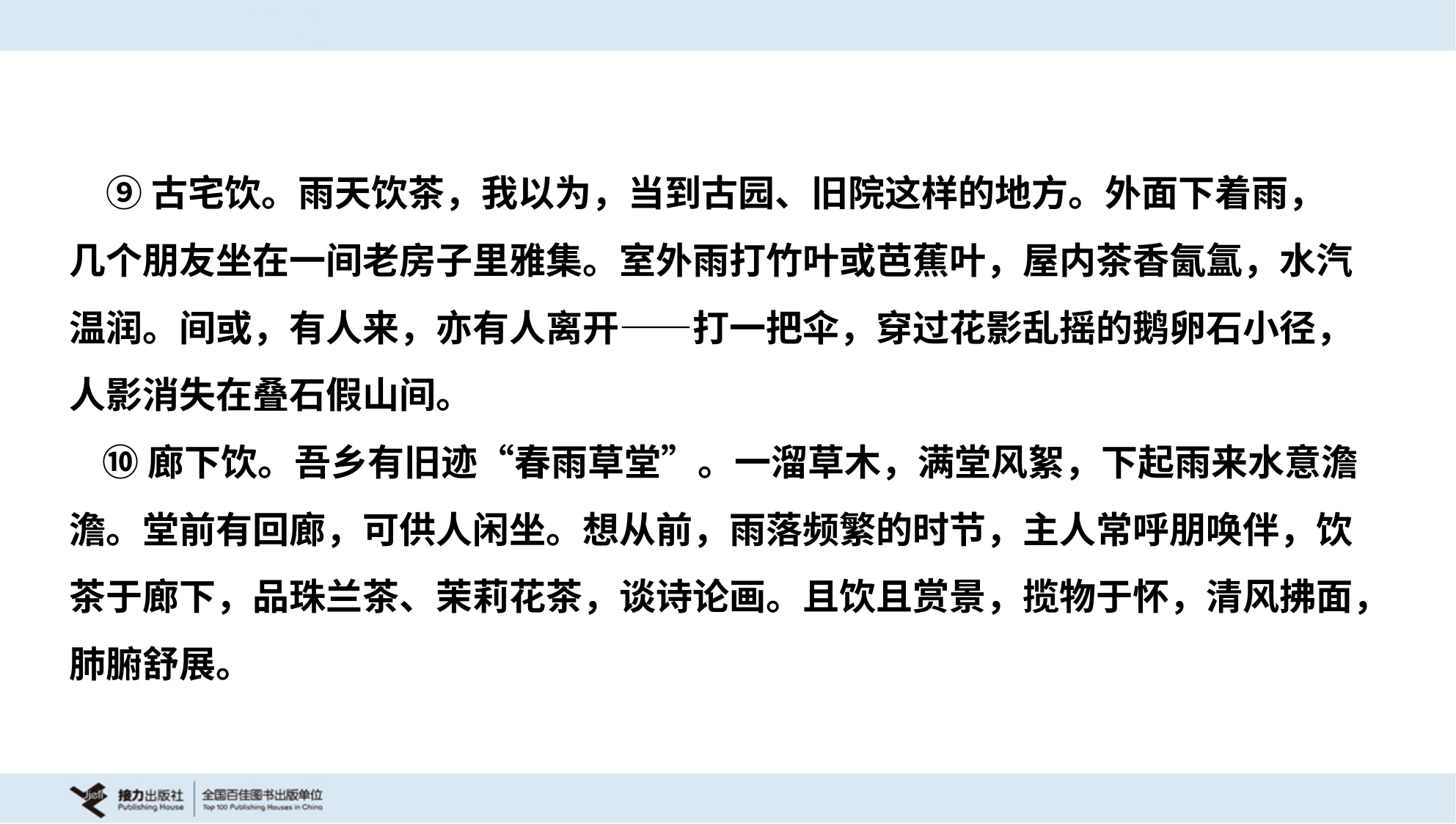

⑨古宅饮。雨天饮茶，我以为，当到古园、旧院这样的地方。外面下着雨，
几个朋友坐在一间老房子里雅集。室外雨打竹叶或芭蕉叶，屋内茶香氤氲，水汽
温润。间或，有人来，亦有人离开——打一把伞，穿过花影乱摇的鹅卵石小径，
人影消失在叠石假山间。
    ⑩廊下饮。吾乡有旧迹“春雨草堂”。一溜草木，满堂风絮，下起雨来水意澹
澹。堂前有回廊，可供人闲坐。想从前，雨落频繁的时节，主人常呼朋唤伴，饮
茶于廊下，品珠兰茶、茉莉花茶，谈诗论画。且饮且赏景，揽物于怀，清风拂面，
肺腑舒展。